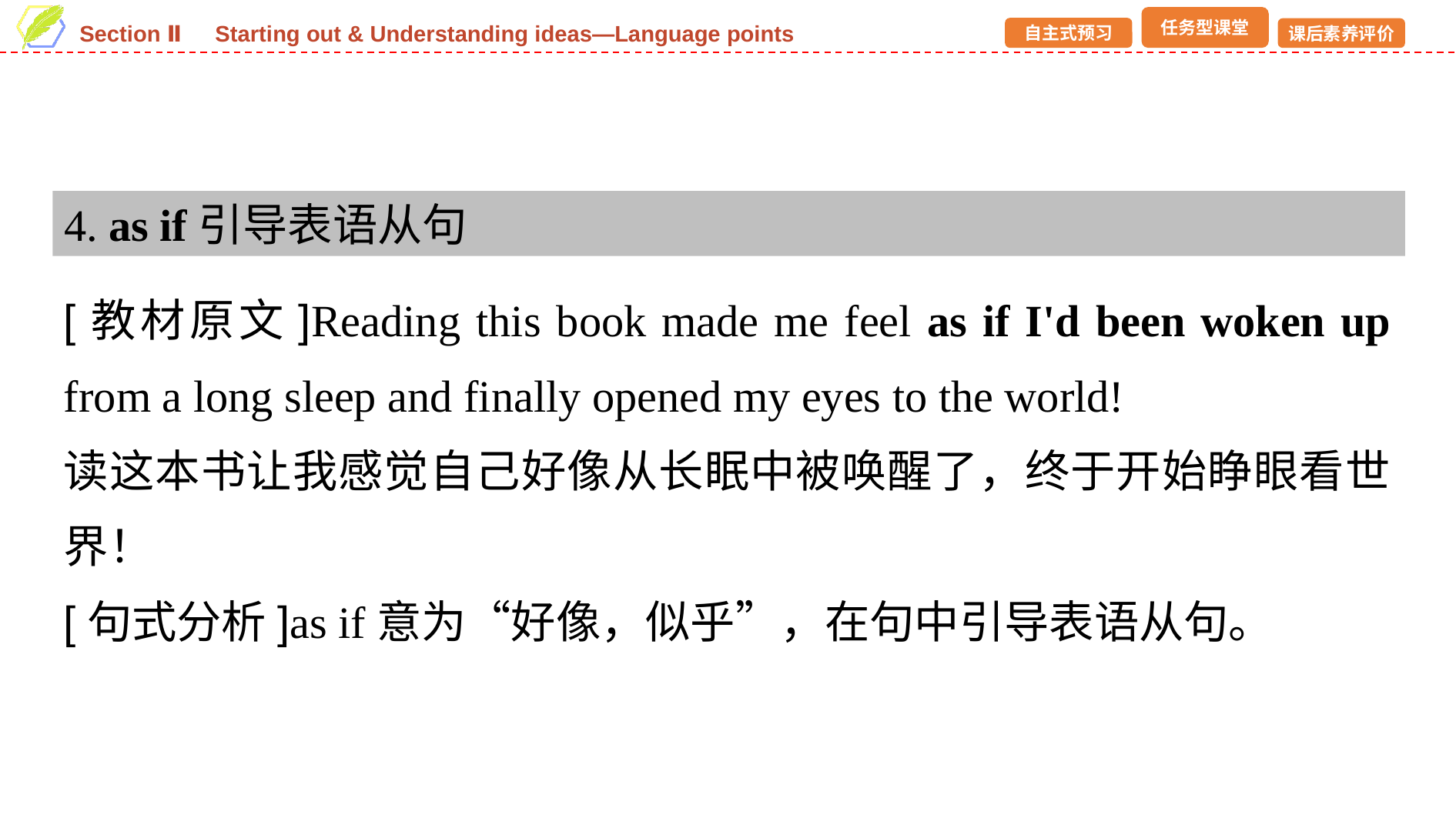

4. as if引导表语从句
[教材原文]Reading this book made me feel as if I'd been woken up from a long sleep and finally opened my eyes to the world!
读这本书让我感觉自己好像从长眠中被唤醒了，终于开始睁眼看世界！
[句式分析]as if意为“好像，似乎”，在句中引导表语从句。